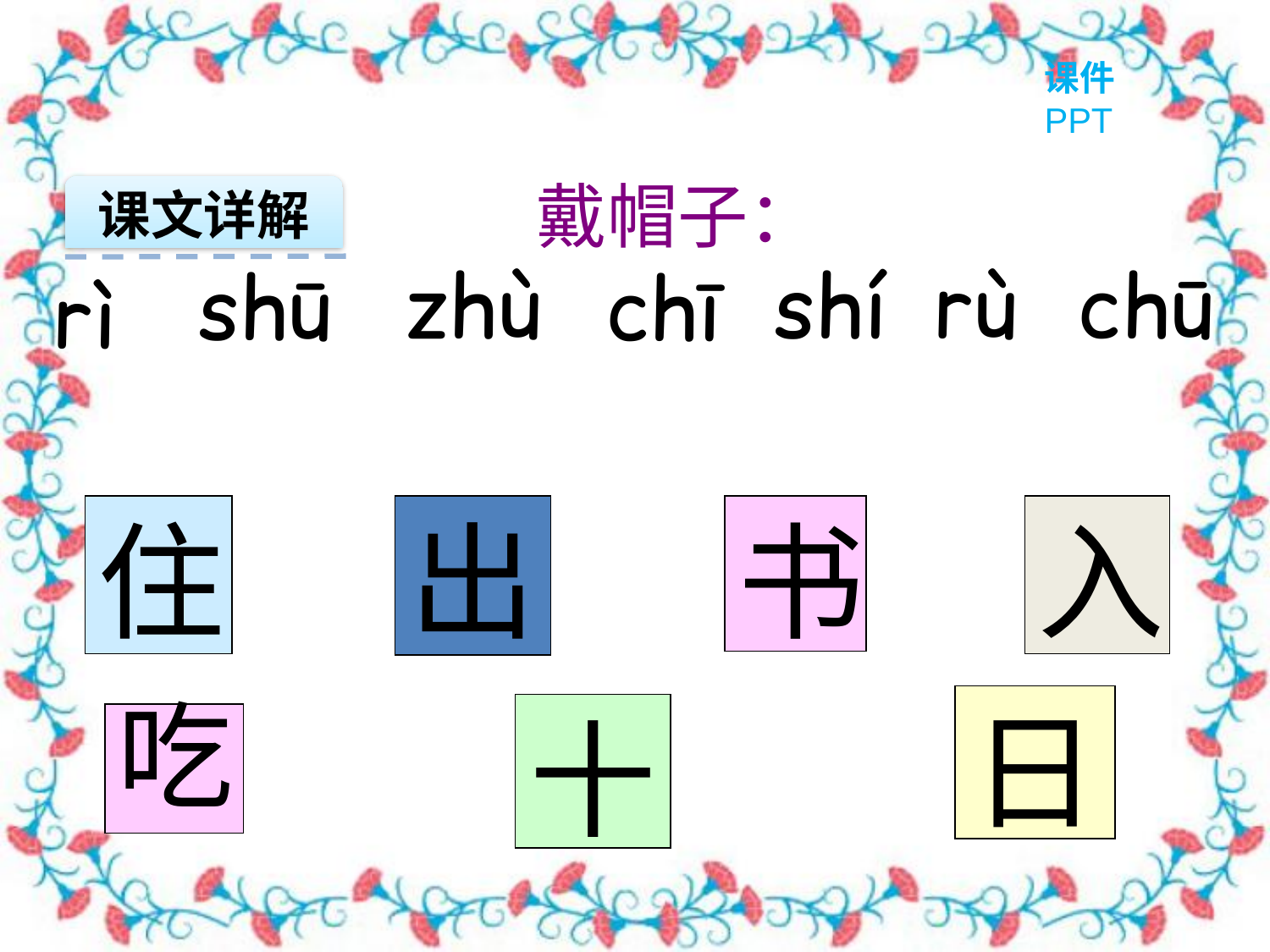

课件PPT
戴帽子：
课文详解
zhù
shí
rù
chū
shū
chī
rì
住
出
书
入
日
十
吃